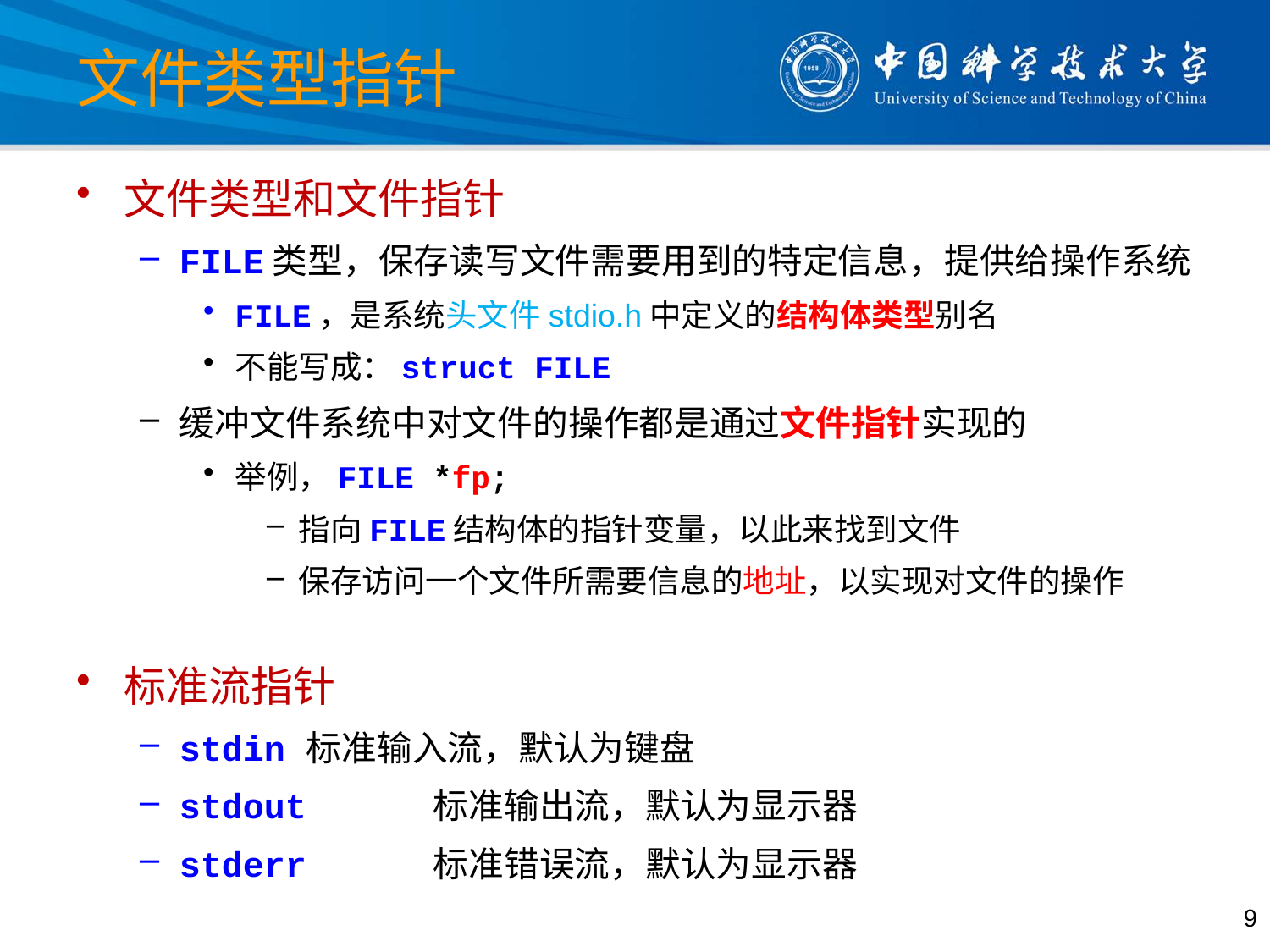

# 文件类型指针
文件类型和文件指针
FILE类型，保存读写文件需要用到的特定信息，提供给操作系统
FILE，是系统头文件stdio.h中定义的结构体类型别名
不能写成：struct FILE
缓冲文件系统中对文件的操作都是通过文件指针实现的
举例，FILE *fp;
指向FILE结构体的指针变量，以此来找到文件
保存访问一个文件所需要信息的地址，以实现对文件的操作

标准流指针
stdin	标准输入流，默认为键盘
stdout	标准输出流，默认为显示器
stderr	标准错误流，默认为显示器
9